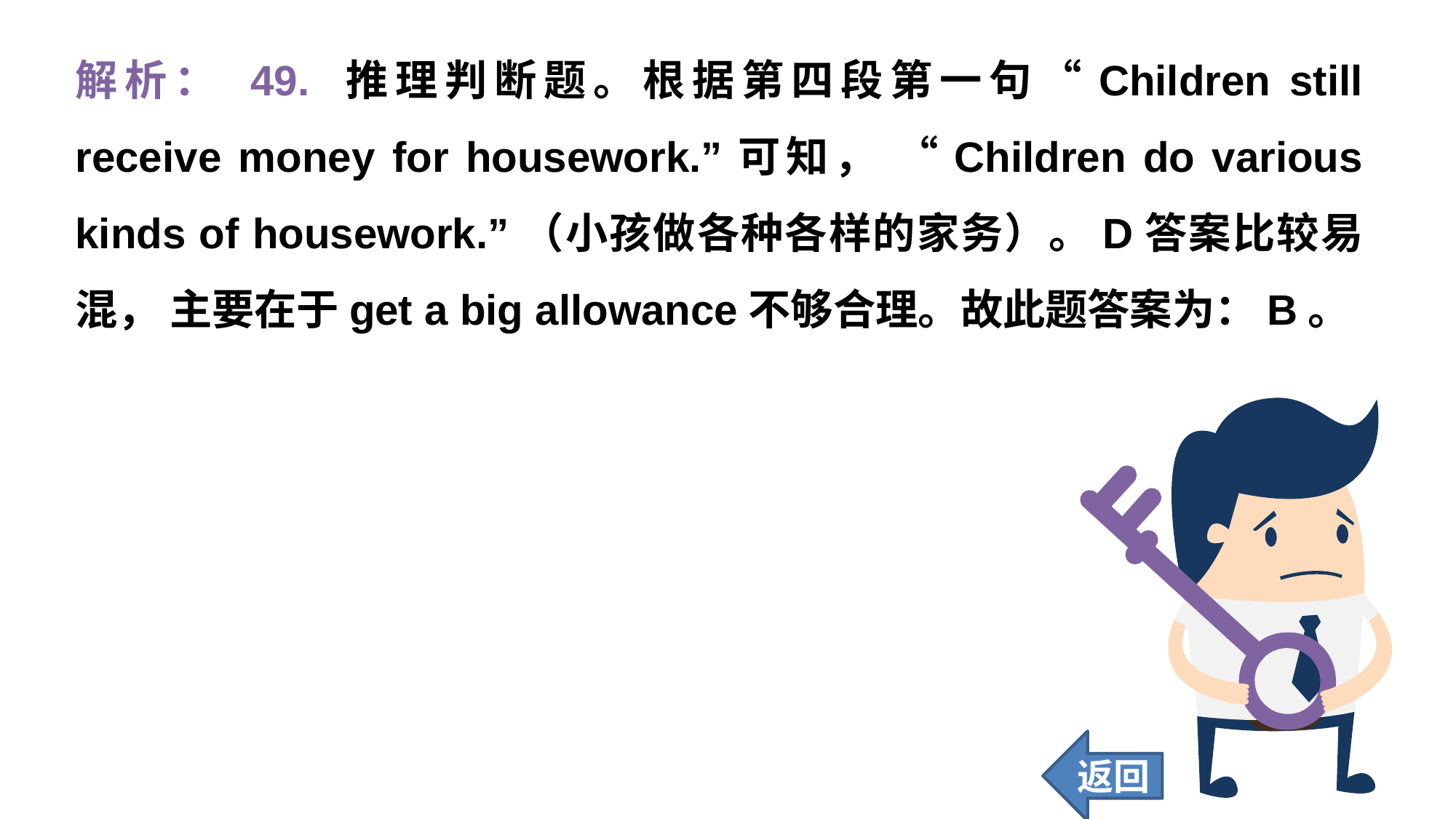

解析： 49. 推理判断题。根据第四段第一句“Children still receive money for housework.”可知， “Children do various kinds of housework.”（小孩做各种各样的家务）。D答案比较易混， 主要在于get a big allowance不够合理。故此题答案为：B。

返回
408